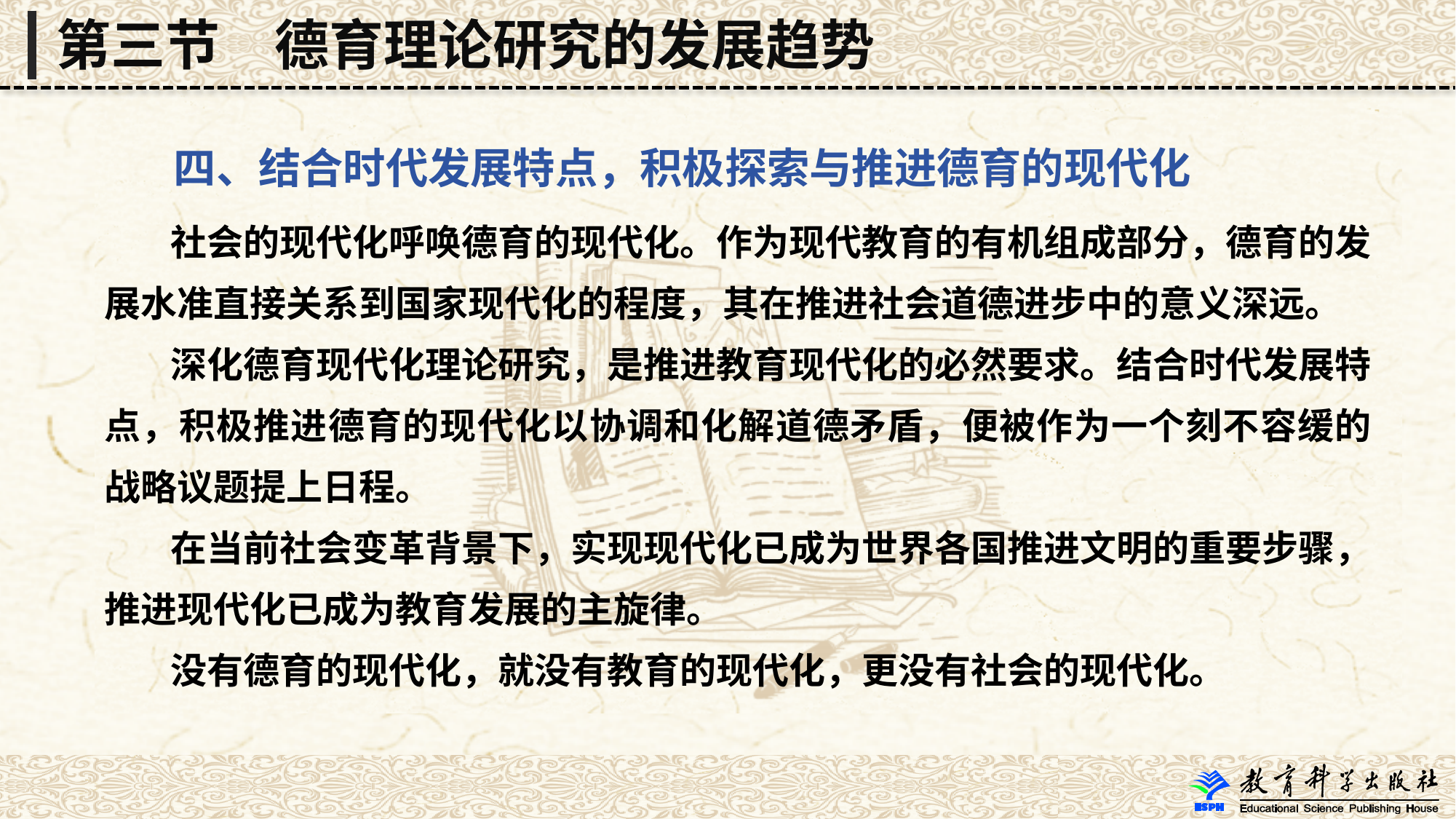

第三节　德育理论研究的发展趋势
         四、结合时代发展特点，积极探索与推进德育的现代化

       社会的现代化呼唤德育的现代化。作为现代教育的有机组成部分，德育的发展水准直接关系到国家现代化的程度，其在推进社会道德进步中的意义深远。
       深化德育现代化理论研究，是推进教育现代化的必然要求。结合时代发展特点，积极推进德育的现代化以协调和化解道德矛盾，便被作为一个刻不容缓的战略议题提上日程。
       在当前社会变革背景下，实现现代化已成为世界各国推进文明的重要步骤，推进现代化已成为教育发展的主旋律。
       没有德育的现代化，就没有教育的现代化，更没有社会的现代化。